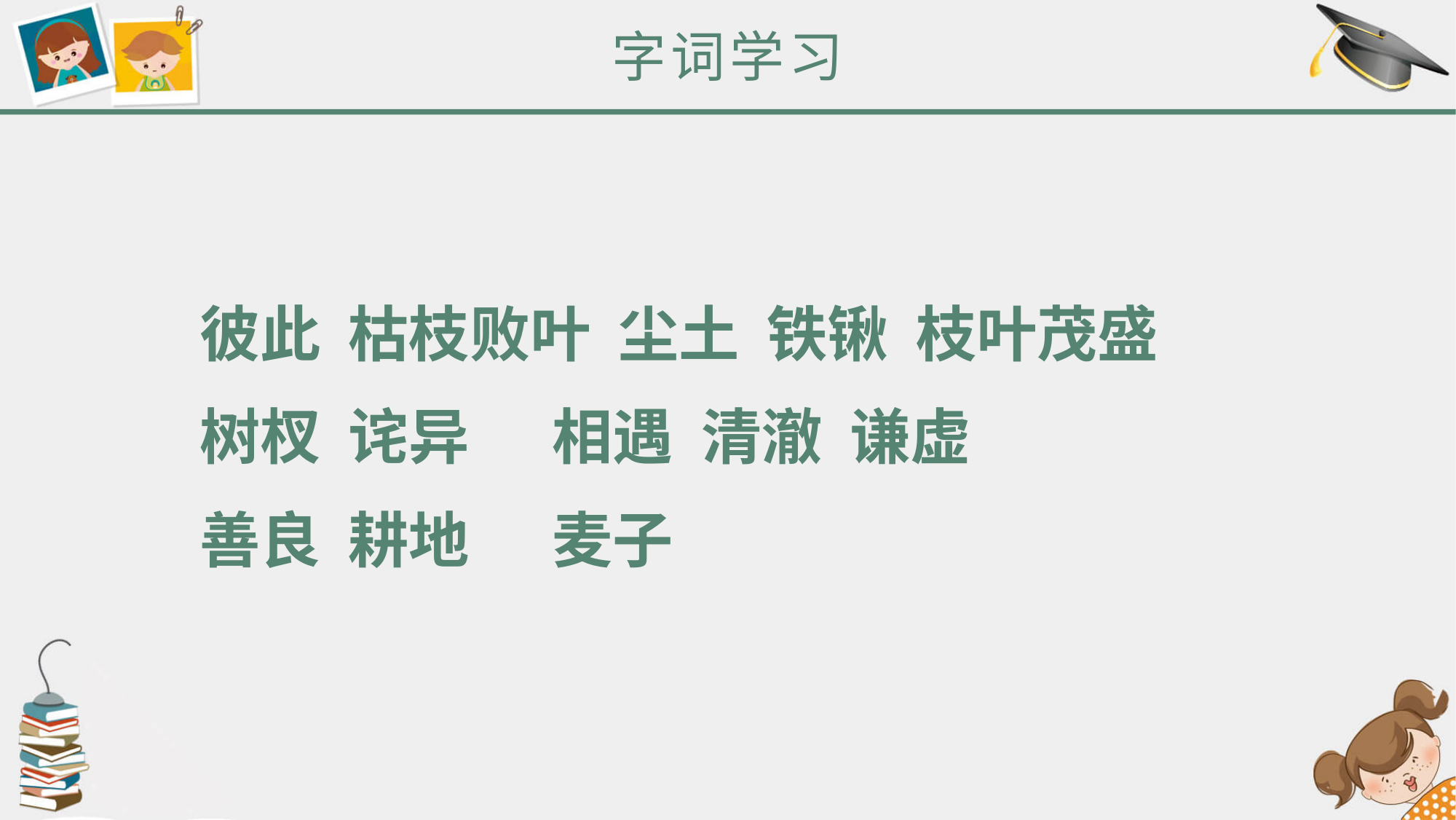

字词学习

彼此  枯枝败叶  尘土  铁锹  枝叶茂盛
树杈  诧异      相遇  清澈  谦虚
善良  耕地      麦子